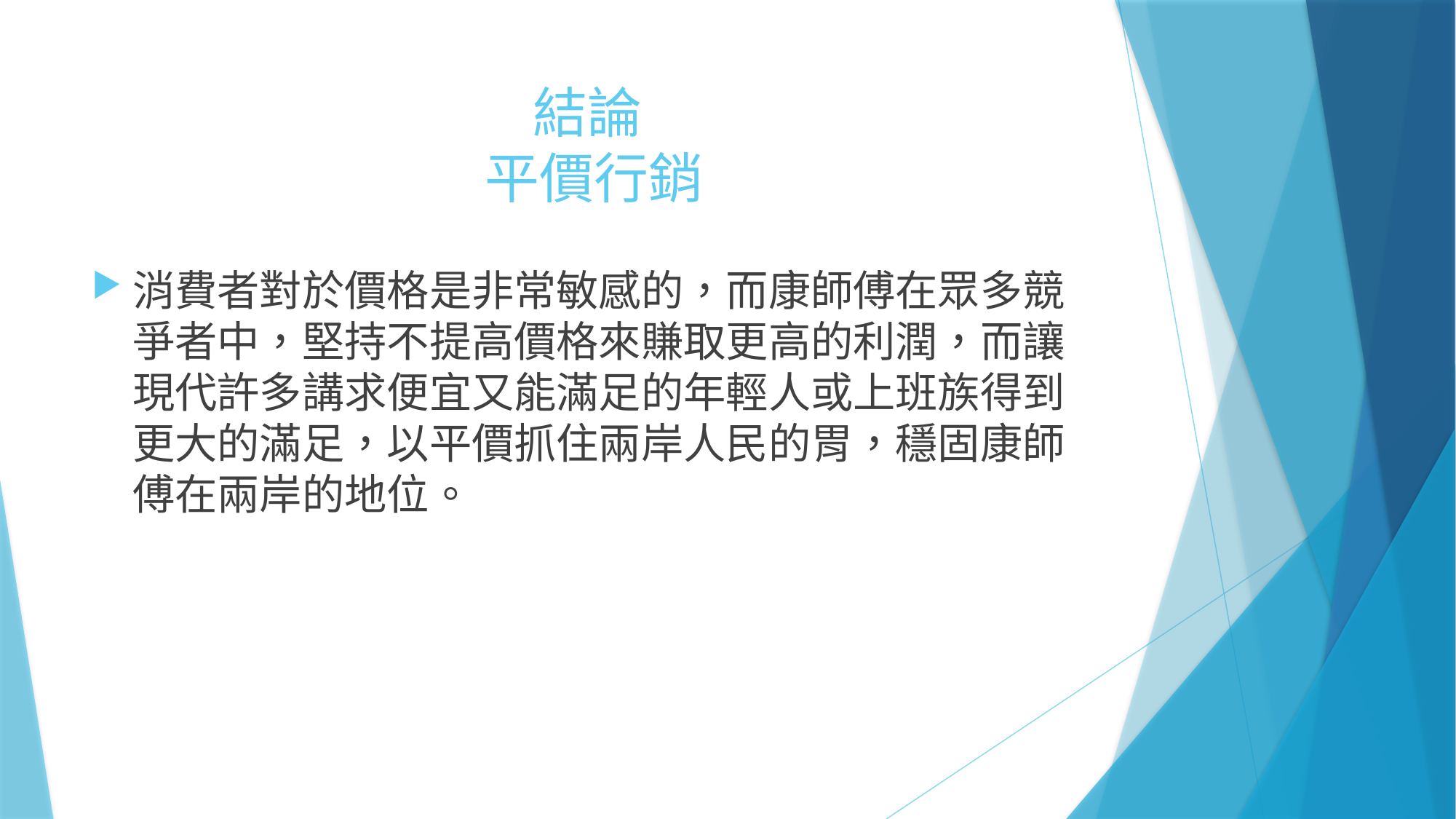

# 結論 平價行銷
消費者對於價格是非常敏感的，而康師傅在眾多競爭者中，堅持不提高價格來賺取更高的利潤，而讓現代許多講求便宜又能滿足的年輕人或上班族得到更大的滿足，以平價抓住兩岸人民的胃，穩固康師傅在兩岸的地位。